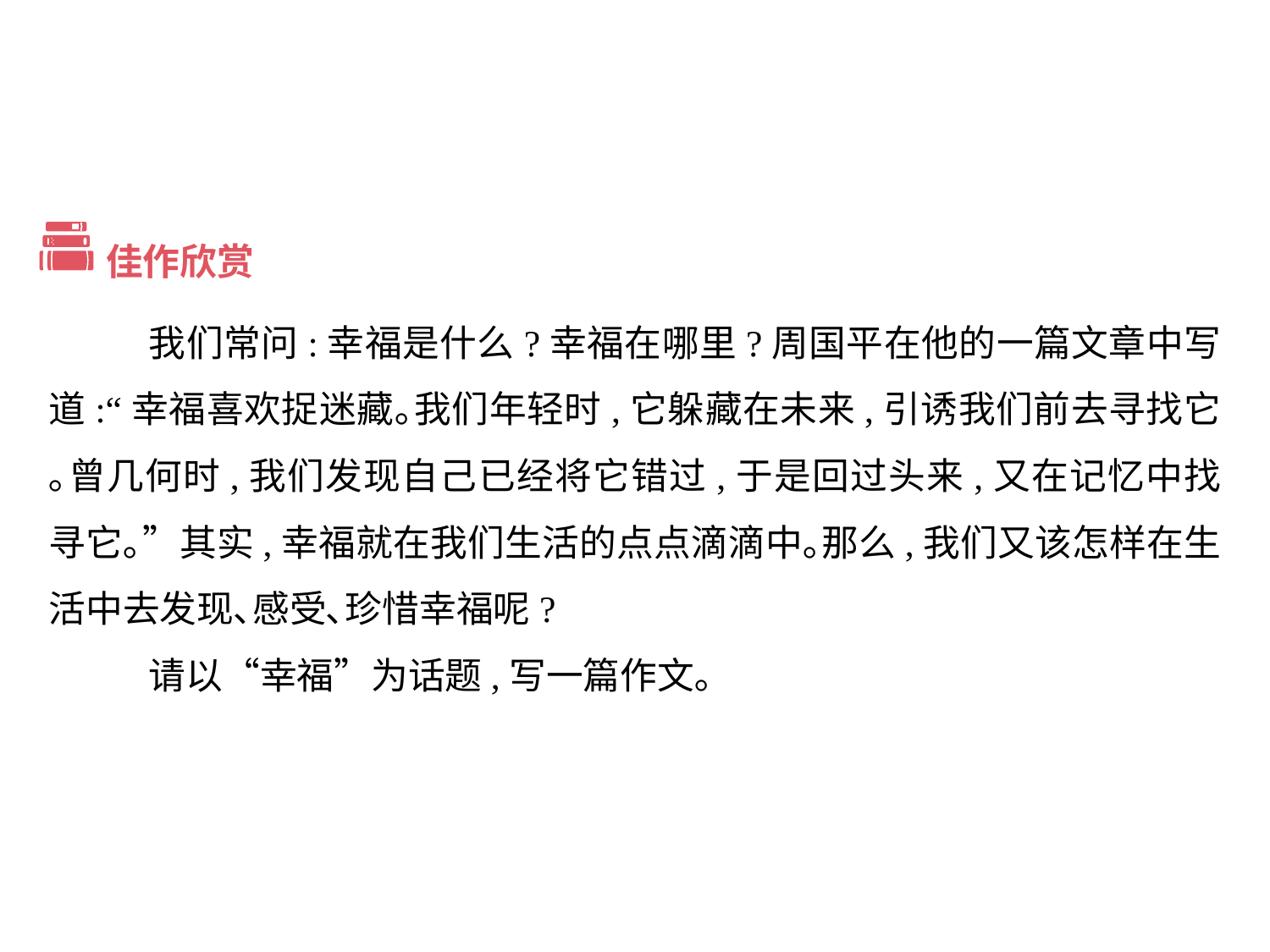

佳作欣赏

我们常问:幸福是什么?幸福在哪里?周国平在他的一篇文章中写道:“幸福喜欢捉迷藏｡我们年轻时,它躲藏在未来,引诱我们前去寻找它｡曾几何时,我们发现自己已经将它错过,于是回过头来,又在记忆中找寻它｡”其实,幸福就在我们生活的点点滴滴中｡那么,我们又该怎样在生活中去发现､感受､珍惜幸福呢?
请以“幸福”为话题,写一篇作文｡